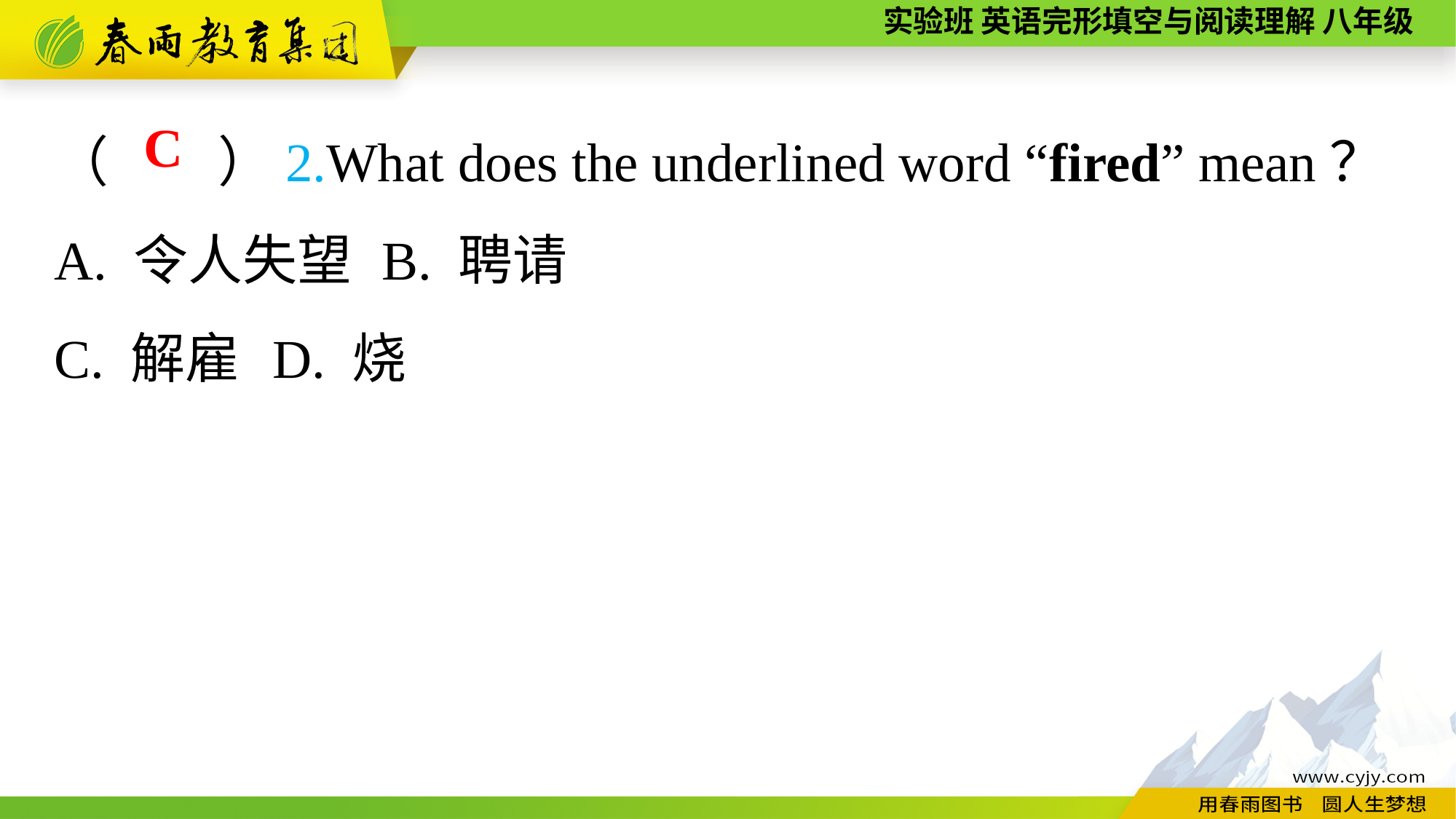

（　　）2.What does the underlined word “fired” mean？
A. 令人失望	B. 聘请
C. 解雇	D. 烧
C